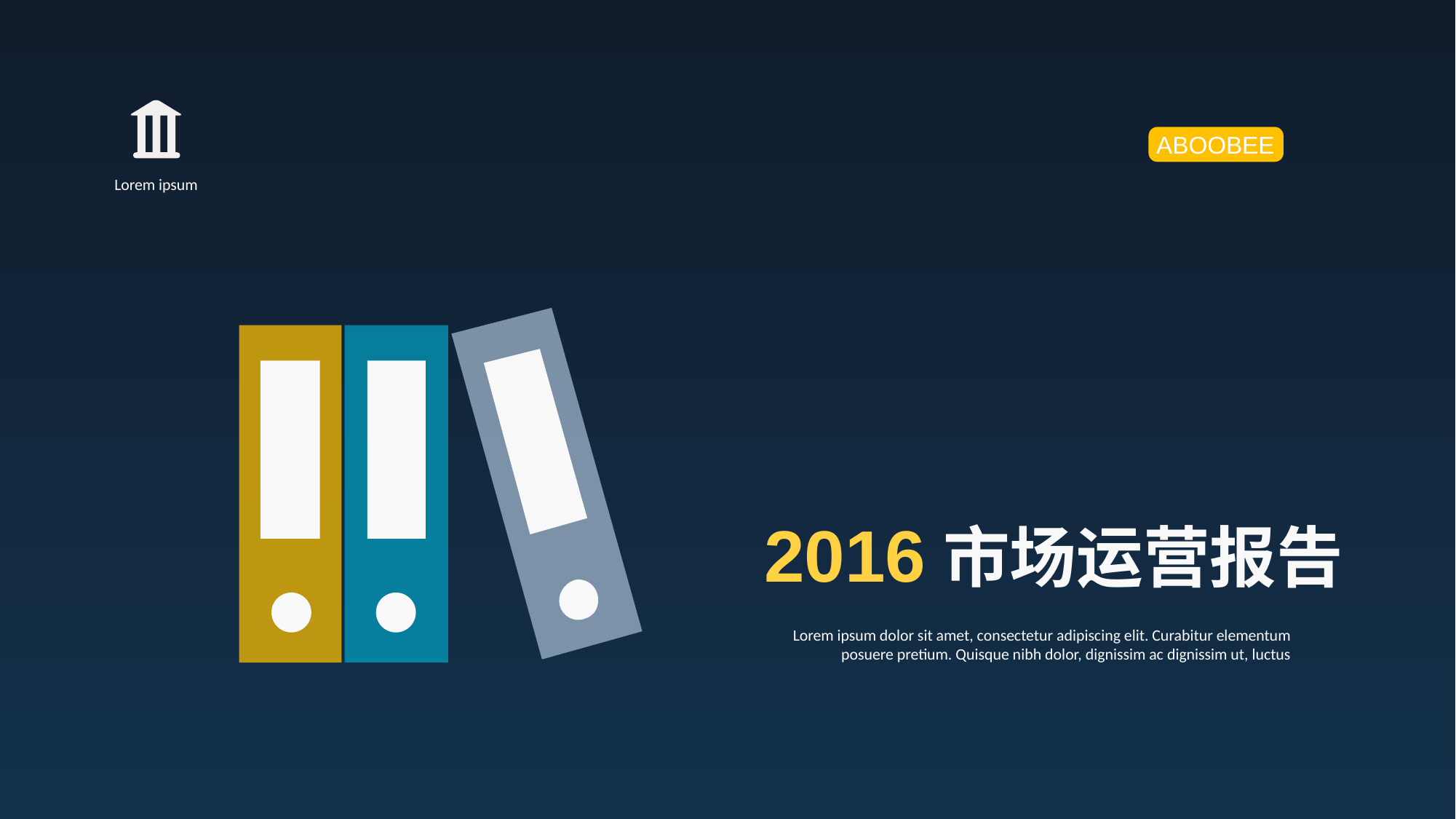

ABOOBEE

Lorem ipsum

2016市场运营报告
Lorem ipsum dolor sit amet, consectetur adipiscing elit. Curabitur elementum posuere pretium. Quisque nibh dolor, dignissim ac dignissim ut, luctus